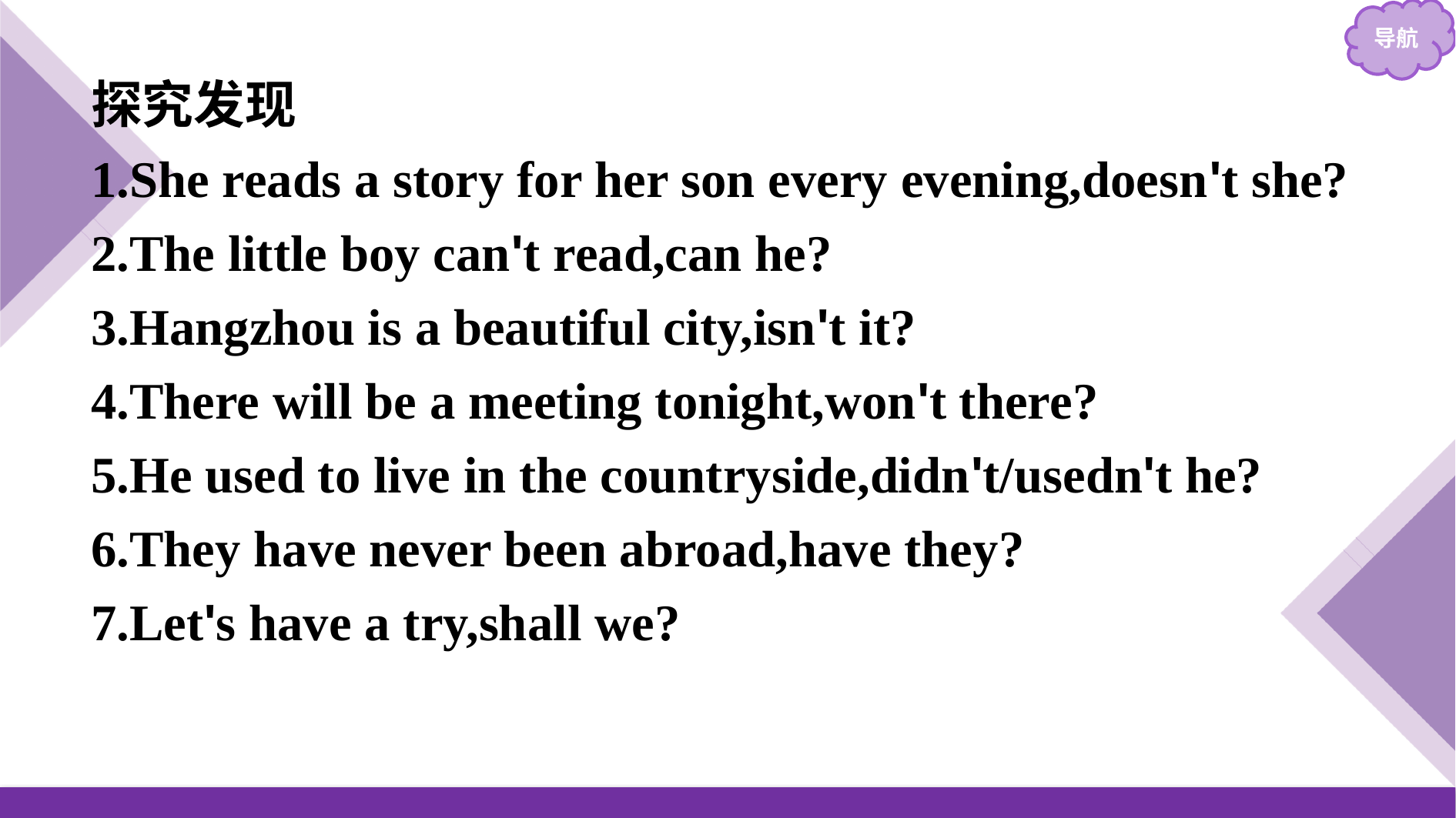

探究发现
1.She reads a story for her son every evening,doesn't she?
2.The little boy can't read,can he?
3.Hangzhou is a beautiful city,isn't it?
4.There will be a meeting tonight,won't there?
5.He used to live in the countryside,didn't/usedn't he?
6.They have never been abroad,have they?
7.Let's have a try,shall we?